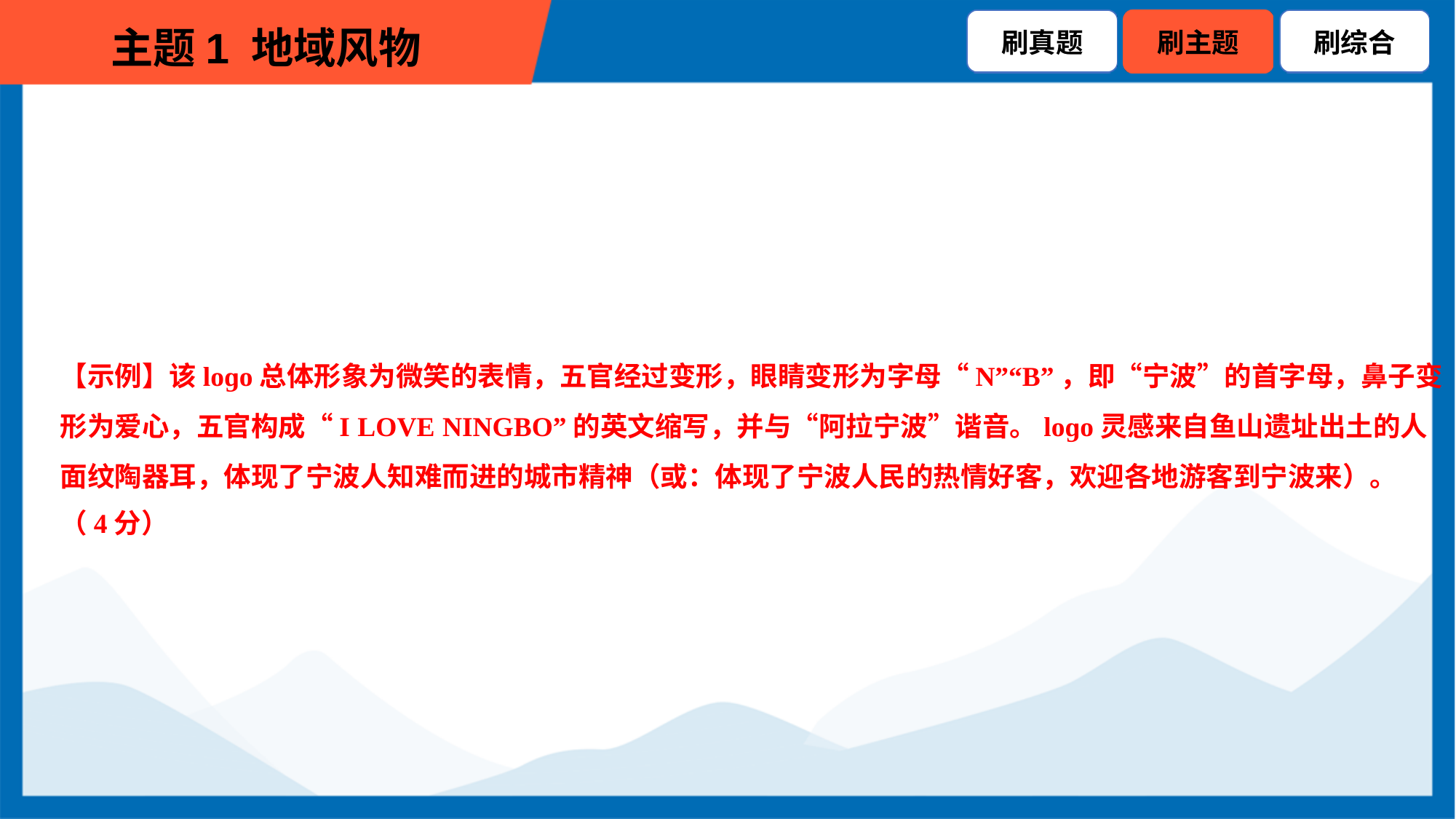

【示例】该loɡo总体形象为微笑的表情，五官经过变形，眼睛变形为字母“N”“B”，即“宁波”的首字母，鼻子变
形为爱心，五官构成“I LOVE NINGBO”的英文缩写，并与“阿拉宁波”谐音。loɡo灵感来自鱼山遗址出土的人
面纹陶器耳，体现了宁波人知难而进的城市精神（或：体现了宁波人民的热情好客，欢迎各地游客到宁波来）。
（4分）